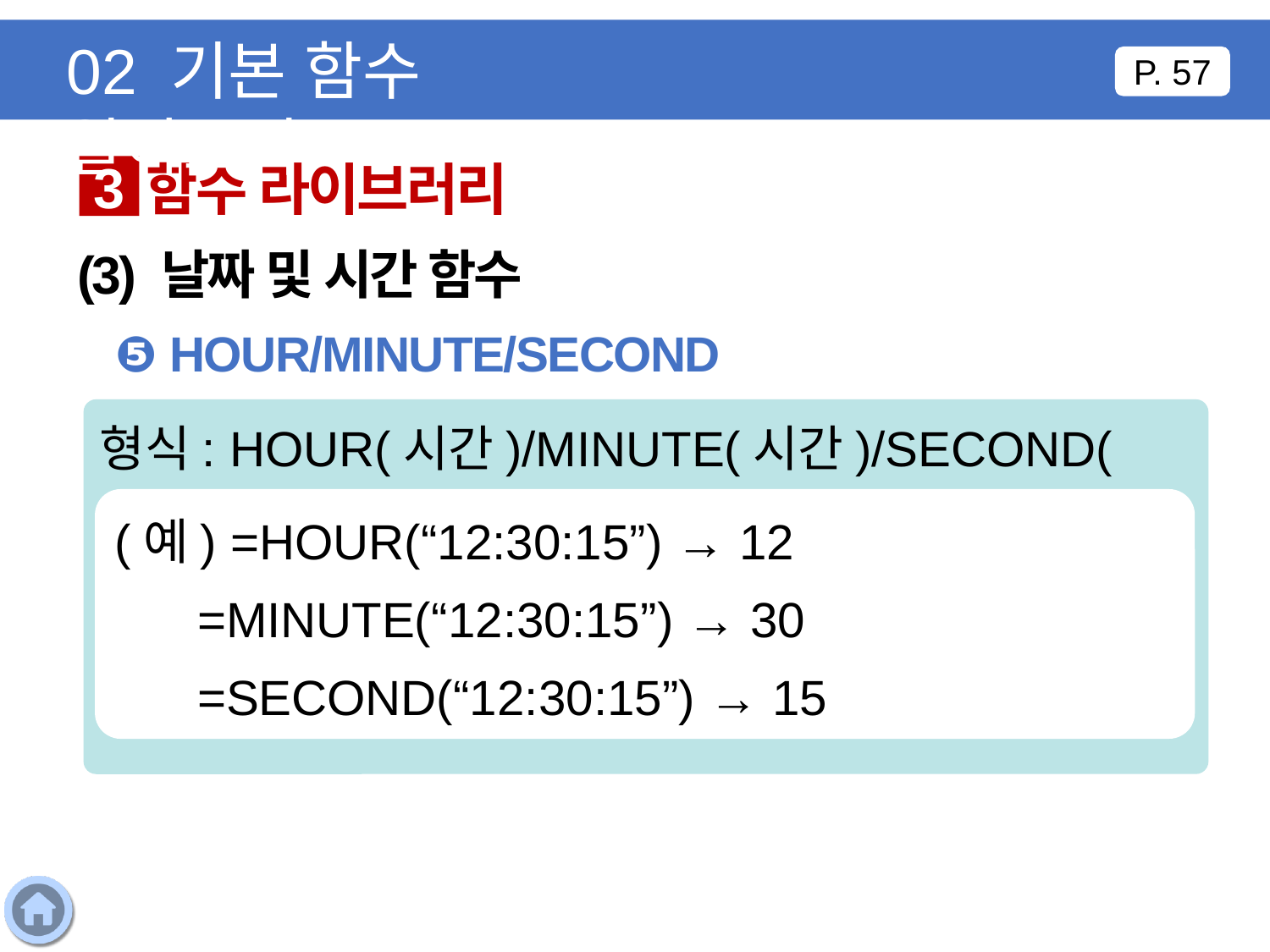

02 기본 함수 알아보기
P. 57
함수 라이브러리
3
(3) 날짜 및 시간 함수
❺ HOUR/MINUTE/SECOND
형식: HOUR(시간)/MINUTE(시간)/SECOND(시간)
(예) =HOUR(“12:30:15”) → 12
      =MINUTE(“12:30:15”) → 30
      =SECOND(“12:30:15”) → 15